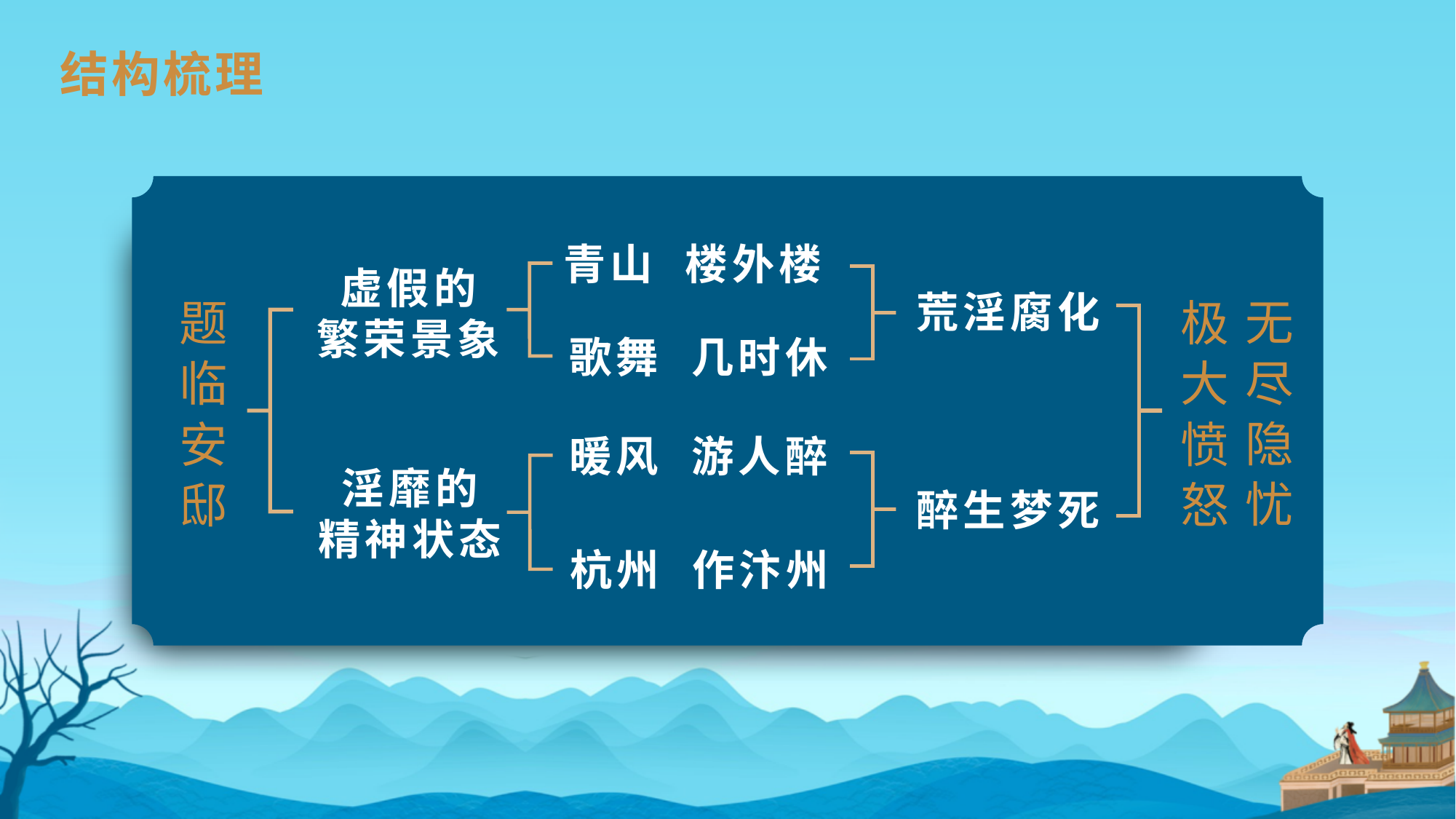

结构梳理

青山  楼外楼
虚假的
繁荣景象

荒淫腐化
无尽隐忧
极大愤怒
题临安邸

歌舞  几时休
暖风  游人醉

淫靡的
精神状态
醉生梦死
杭州  作汴州